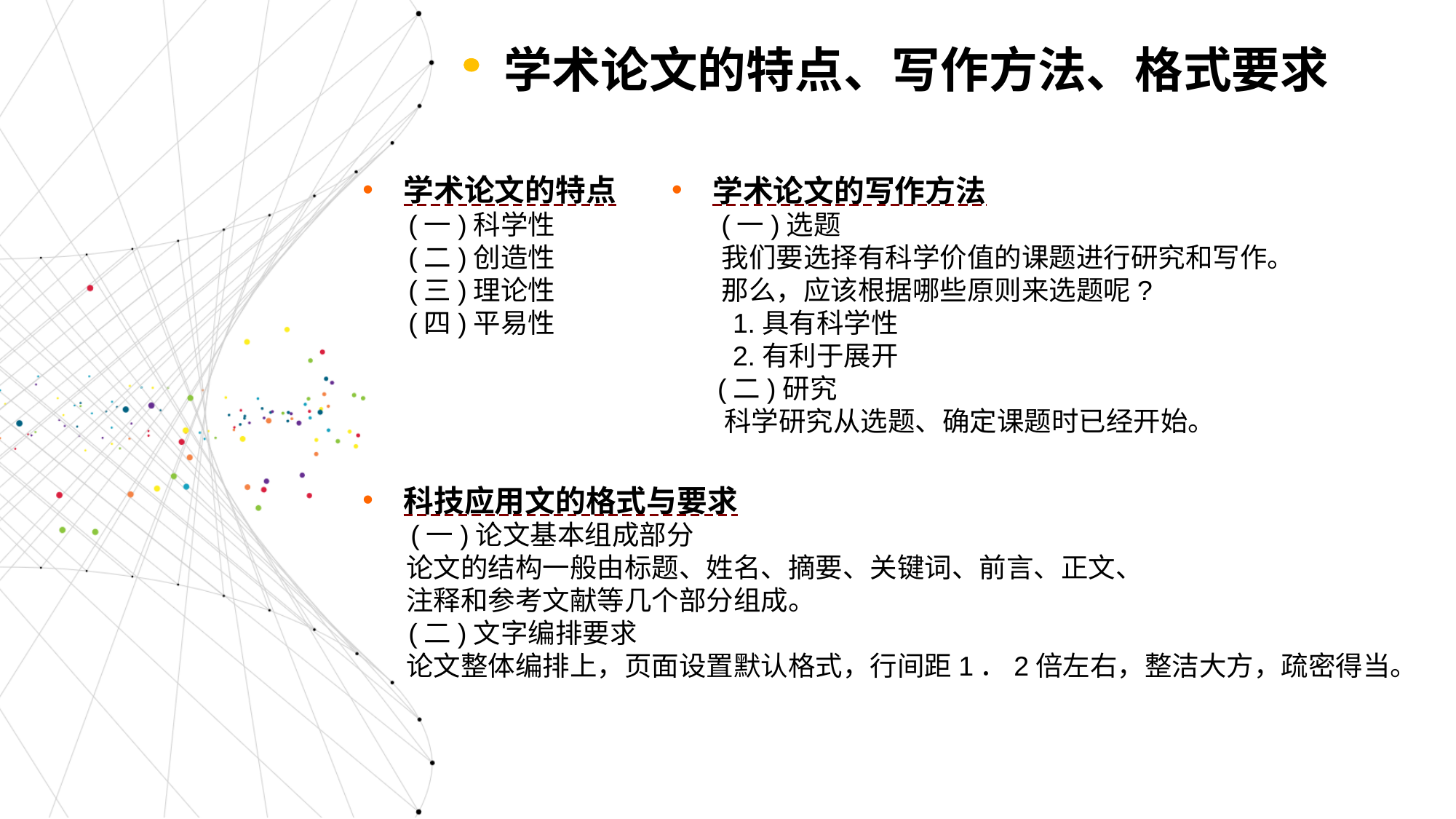

学术论文的特点、写作方法、格式要求

学术论文的特点
      (一)科学性
      (二)创造性
      (三)理论性
      (四)平易性

学术论文的写作方法
        (一)选题
       我们要选择有科学价值的课题进行研究和写作。
       那么，应该根据哪些原则来选题呢?
        1.具有科学性
        2.有利于展开
      (二)研究
          科学研究从选题、确定课题时已经开始。
科技应用文的格式与要求
        (一)论文基本组成部分
      论文的结构一般由标题、姓名、摘要、关键词、前言、正文、
      注释和参考文献等几个部分组成。
      (二)文字编排要求
      论文整体编排上，页面设置默认格式，行间距1．2倍左右，整洁大方，疏密得当。